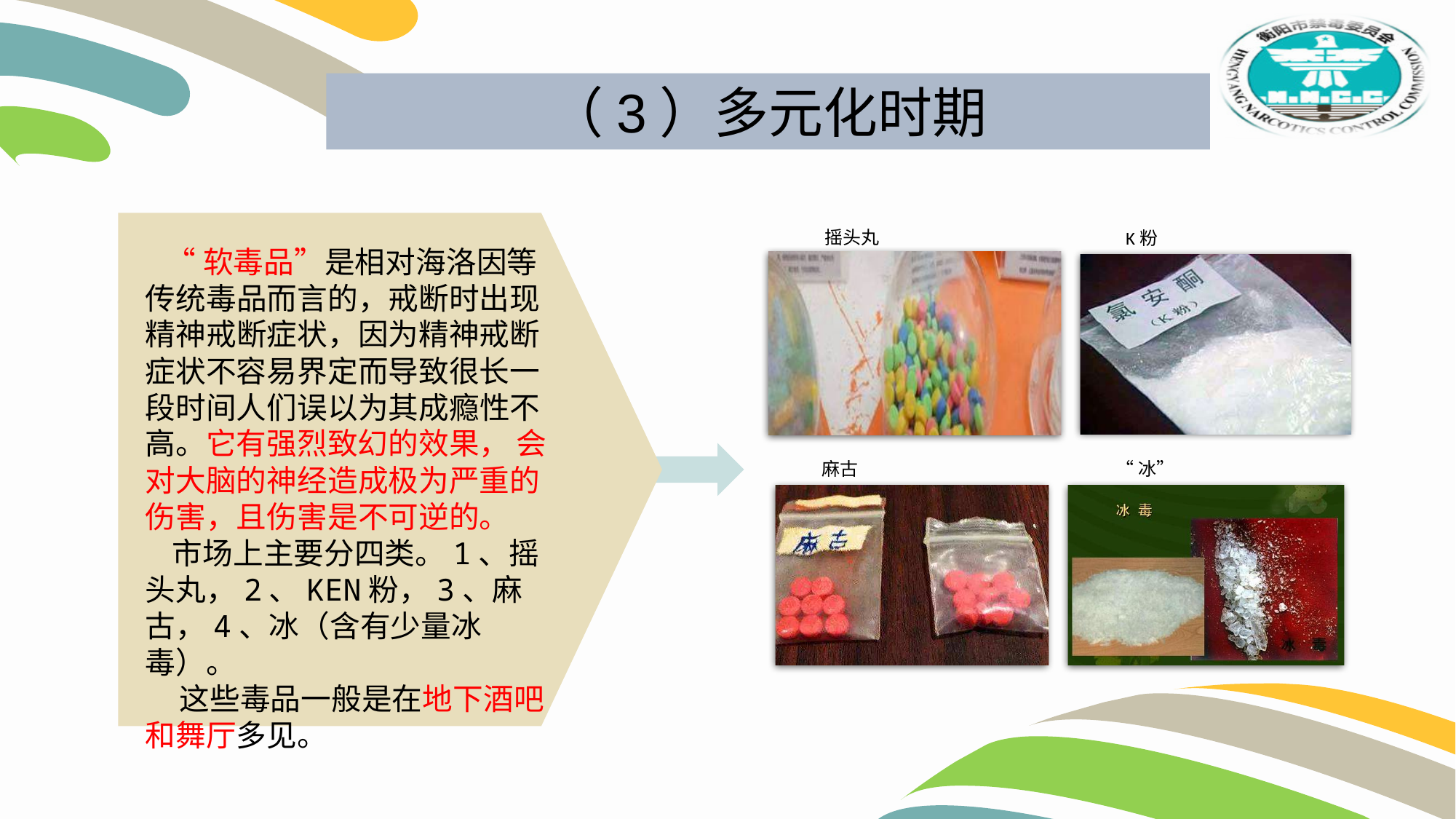

（3）多元化时期
摇头丸
K粉
麻古
“冰”

   “软毒品”是相对海洛因等传统毒品而言的，戒断时出现精神戒断症状，因为精神戒断症状不容易界定而导致很长一段时间人们误以为其成瘾性不高。它有强烈致幻的效果， 会对大脑的神经造成极为严重的伤害，且伤害是不可逆的。
    市场上主要分四类。1、摇头丸，2、KEN粉，3、麻古，4、冰（含有少量冰毒）。
    这些毒品一般是在地下酒吧和舞厅多见。